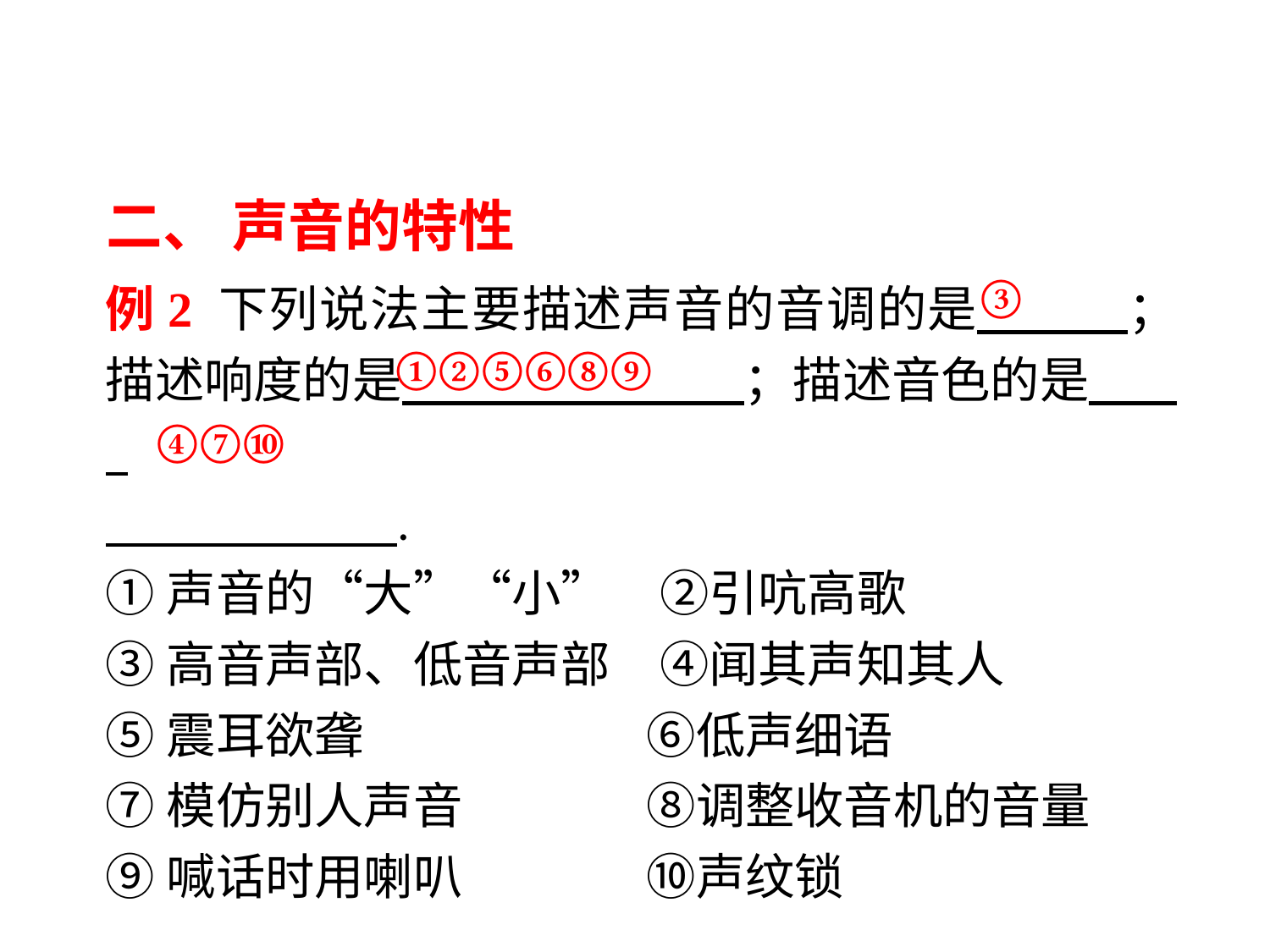

二、 声音的特性
例2 下列说法主要描述声音的音调的是     　   ；描述响度的是           　           　；描述音色的是           .
                          .
①声音的“大”“小”　②引吭高歌
③高音声部、低音声部　④闻其声知其人
⑤震耳欲聋　          	   ⑥低声细语
⑦模仿别人声音　	   ⑧调整收音机的音量
⑨喊话时用喇叭　	   ⑩声纹锁
③
①②⑤⑥⑧⑨
④⑦⑩